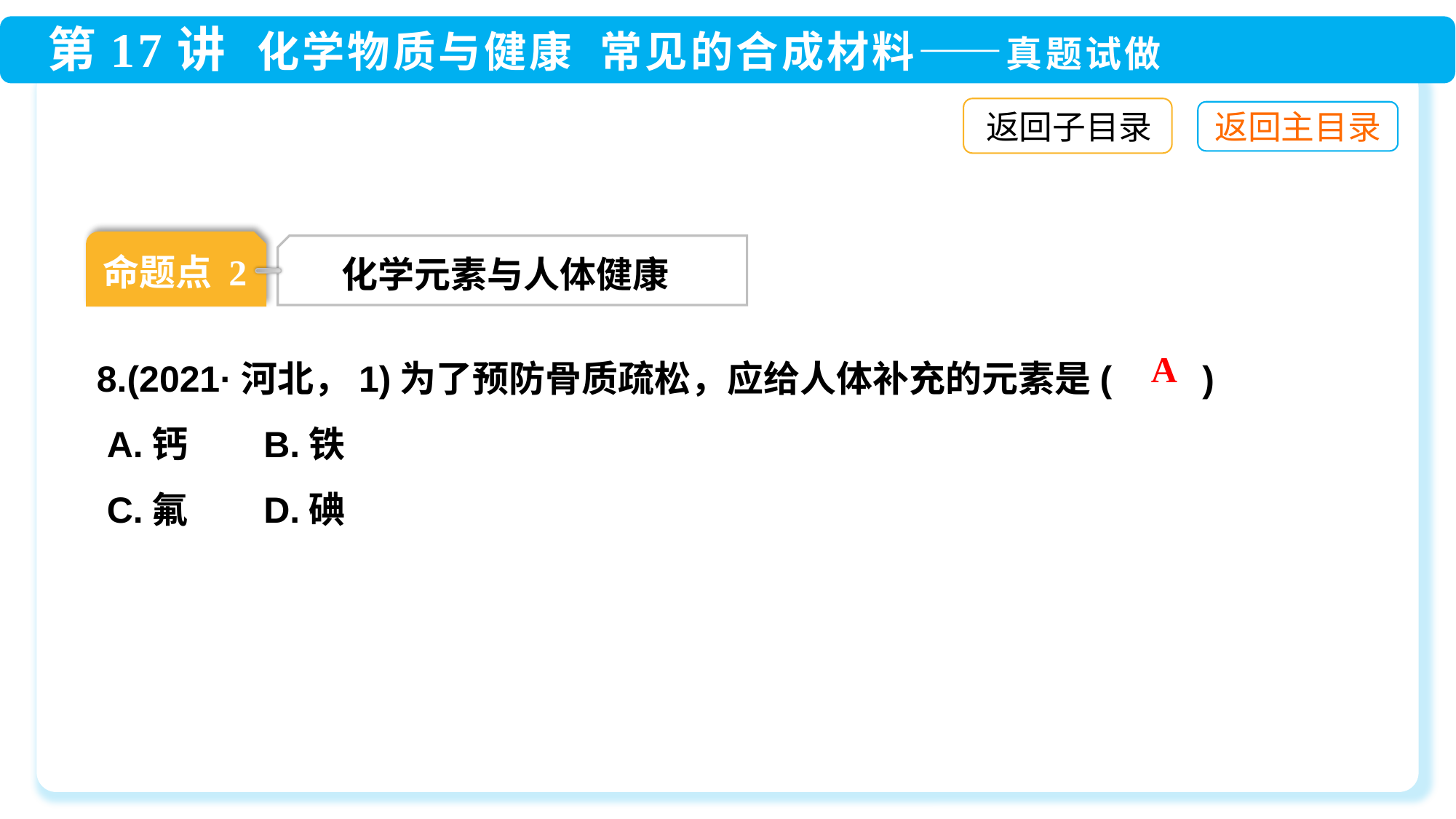

返回子目录

命题点 2
化学元素与人体健康

8.(2021·河北，1)为了预防骨质疏松，应给人体补充的元素是(　　)
 A.钙	      B.铁
 C.氟	      D.碘
A